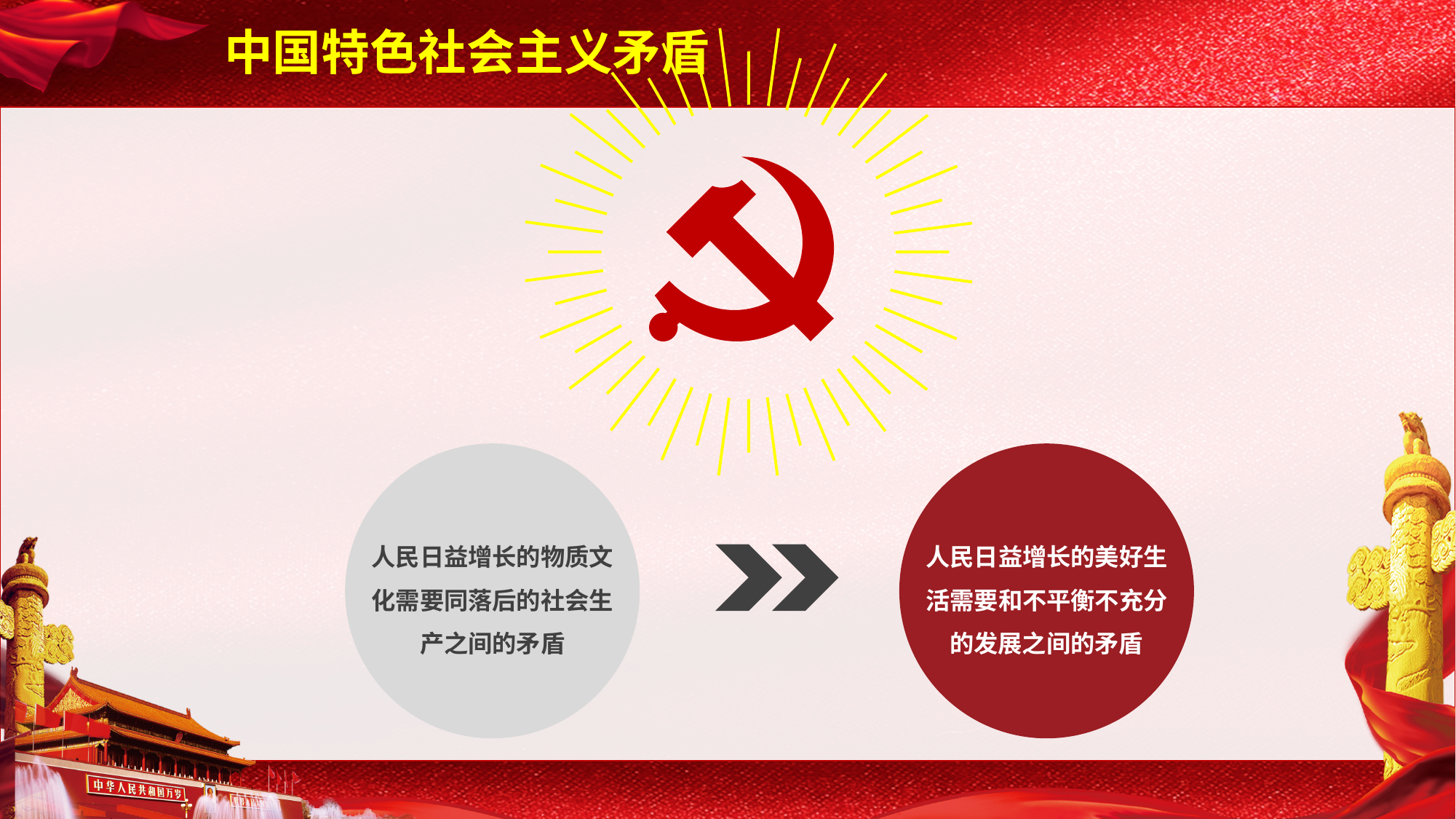

中国特色社会主义矛盾

人民日益增长的物质文化需要同落后的社会生产之间的矛盾
人民日益增长的美好生活需要和不平衡不充分的发展之间的矛盾